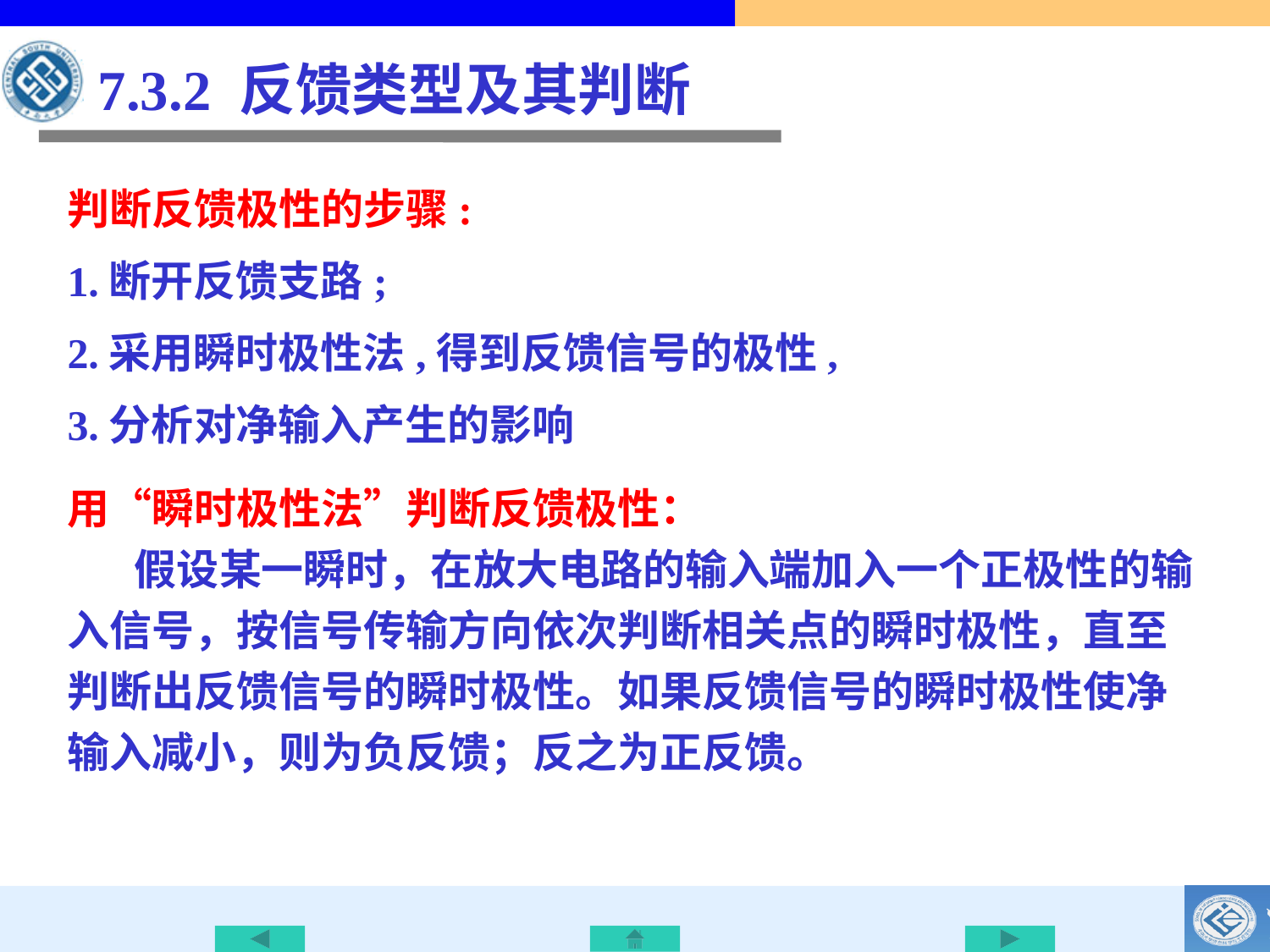

7.3.2 反馈类型及其判断
判断反馈极性的步骤:
1.断开反馈支路;
2.采用瞬时极性法,得到反馈信号的极性,
3.分析对净输入产生的影响
用“瞬时极性法”判断反馈极性：
      假设某一瞬时，在放大电路的输入端加入一个正极性的输入信号，按信号传输方向依次判断相关点的瞬时极性，直至判断出反馈信号的瞬时极性。如果反馈信号的瞬时极性使净输入减小，则为负反馈；反之为正反馈。